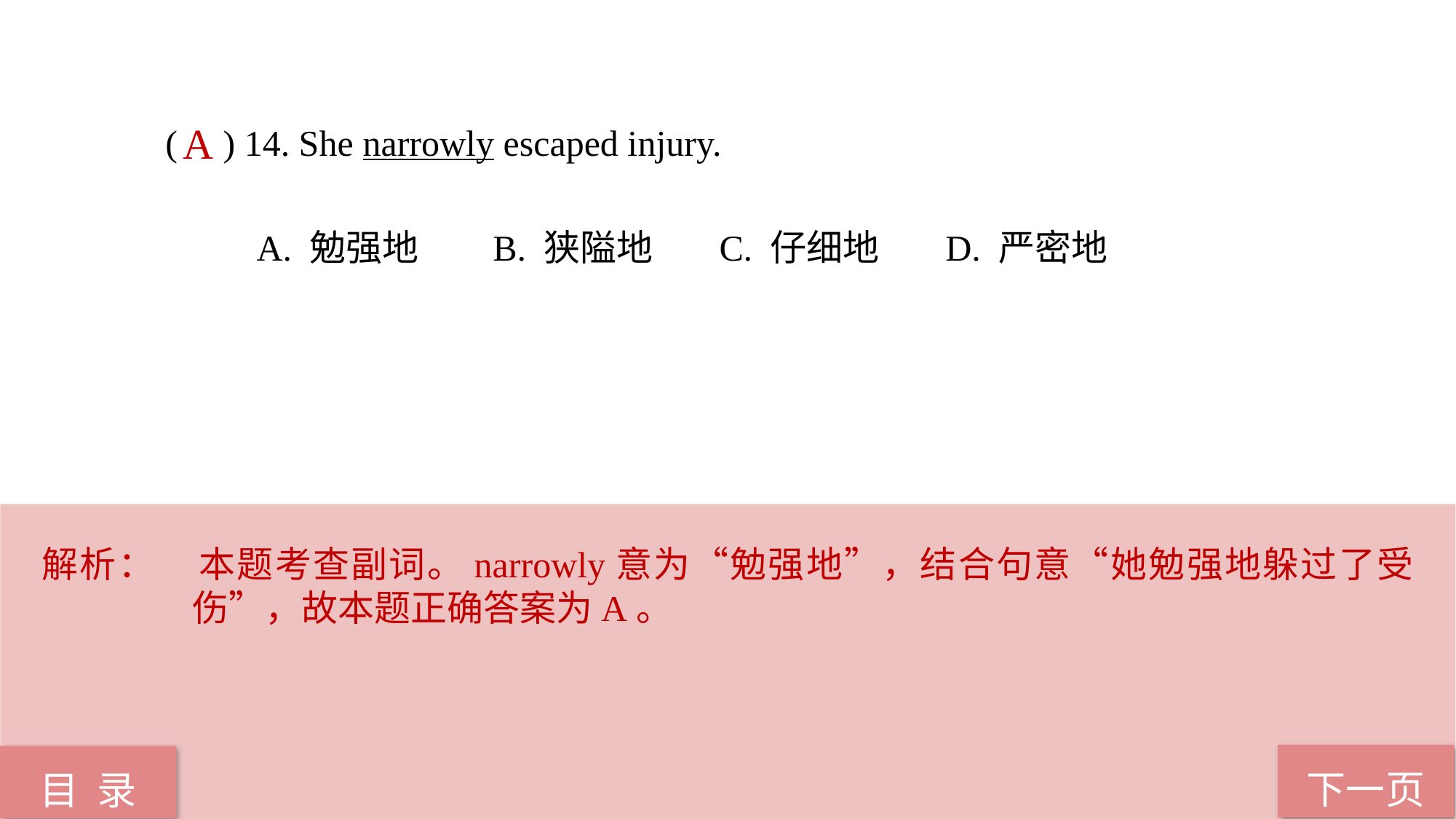

(     ) 14. She narrowly escaped injury.

          A. 勉强地        B. 狭隘地       C. 仔细地       D. 严密地
A
解析：	本题考查副词。narrowly意为“勉强地”，结合句意“她勉强地躲过了受伤”，故本题正确答案为A。